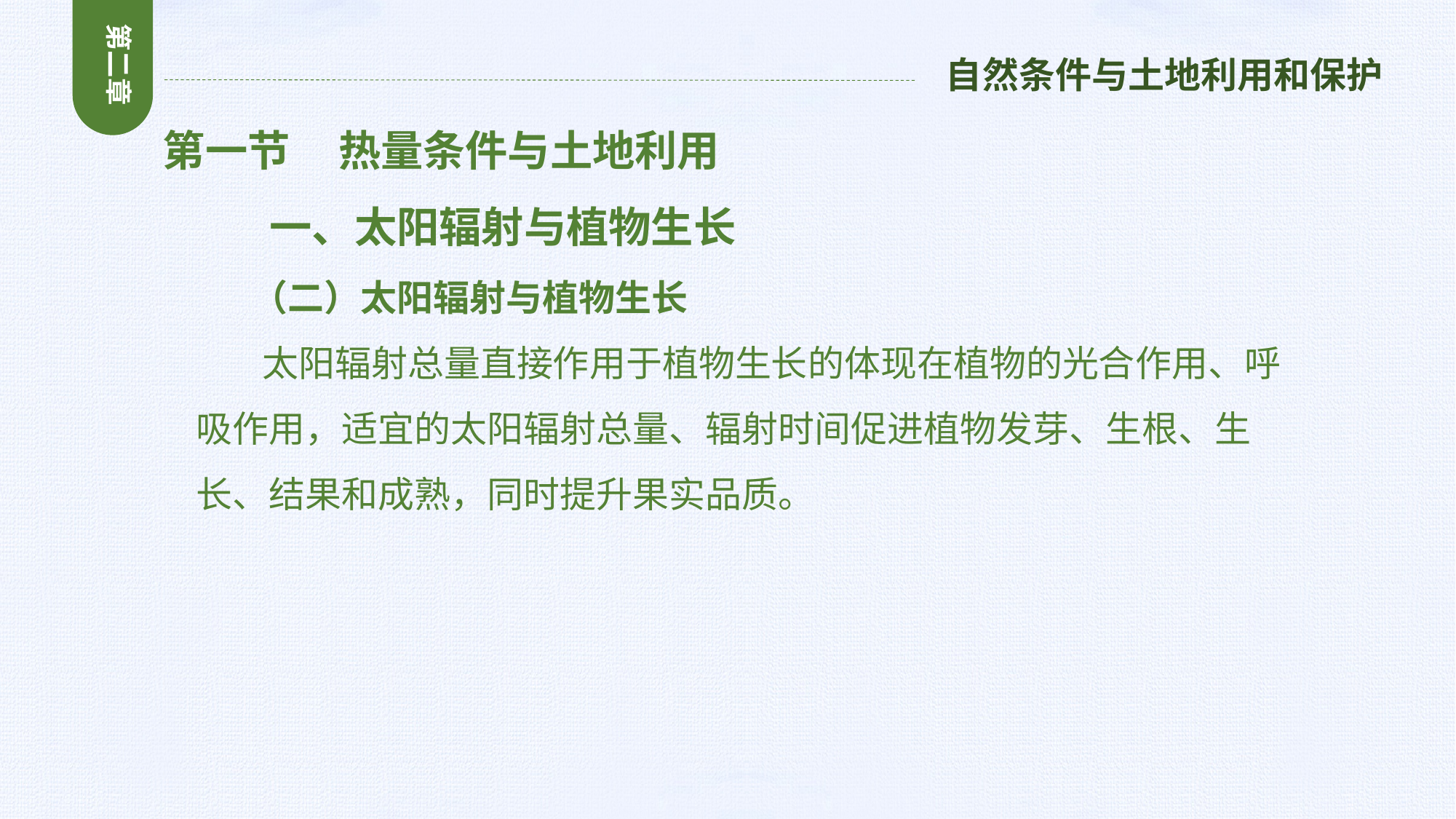

第二章
自然条件与土地利用和保护
第一节     热量条件与土地利用
          一、太阳辐射与植物生长
       （二）太阳辐射与植物生长
       太阳辐射总量直接作用于植物生长的体现在植物的光合作用、呼吸作用，适宜的太阳辐射总量、辐射时间促进植物发芽、生根、生长、结果和成熟，同时提升果实品质。